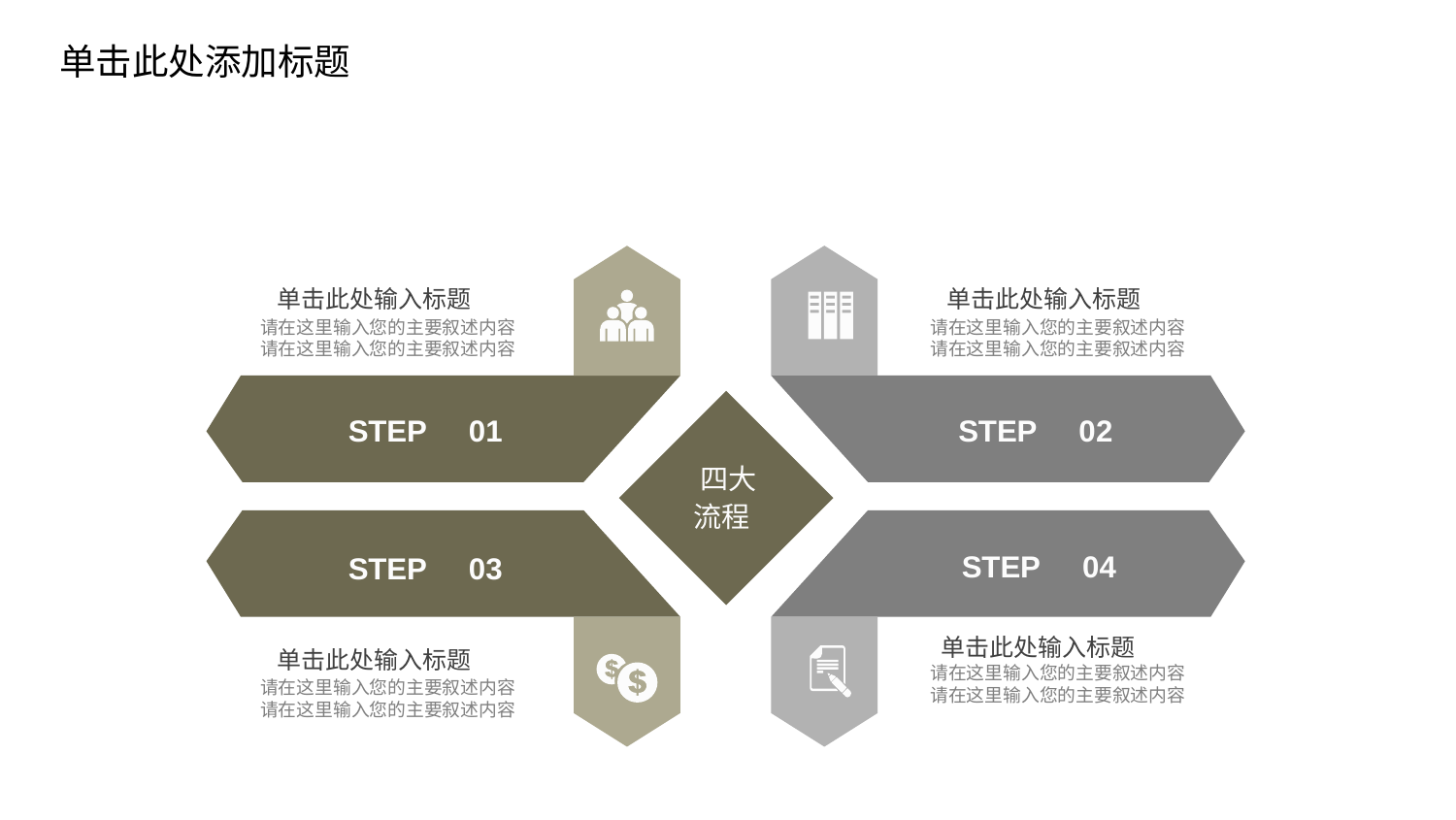

STEP     01

STEP     02
 单击此处输入标题
请在这里输入您的主要叙述内容
请在这里输入您的主要叙述内容

 单击此处输入标题
请在这里输入您的主要叙述内容
请在这里输入您的主要叙述内容

   四大
     流程

STEP     04

STEP     03

 单击此处输入标题
请在这里输入您的主要叙述内容
请在这里输入您的主要叙述内容

 单击此处输入标题
请在这里输入您的主要叙述内容
请在这里输入您的主要叙述内容